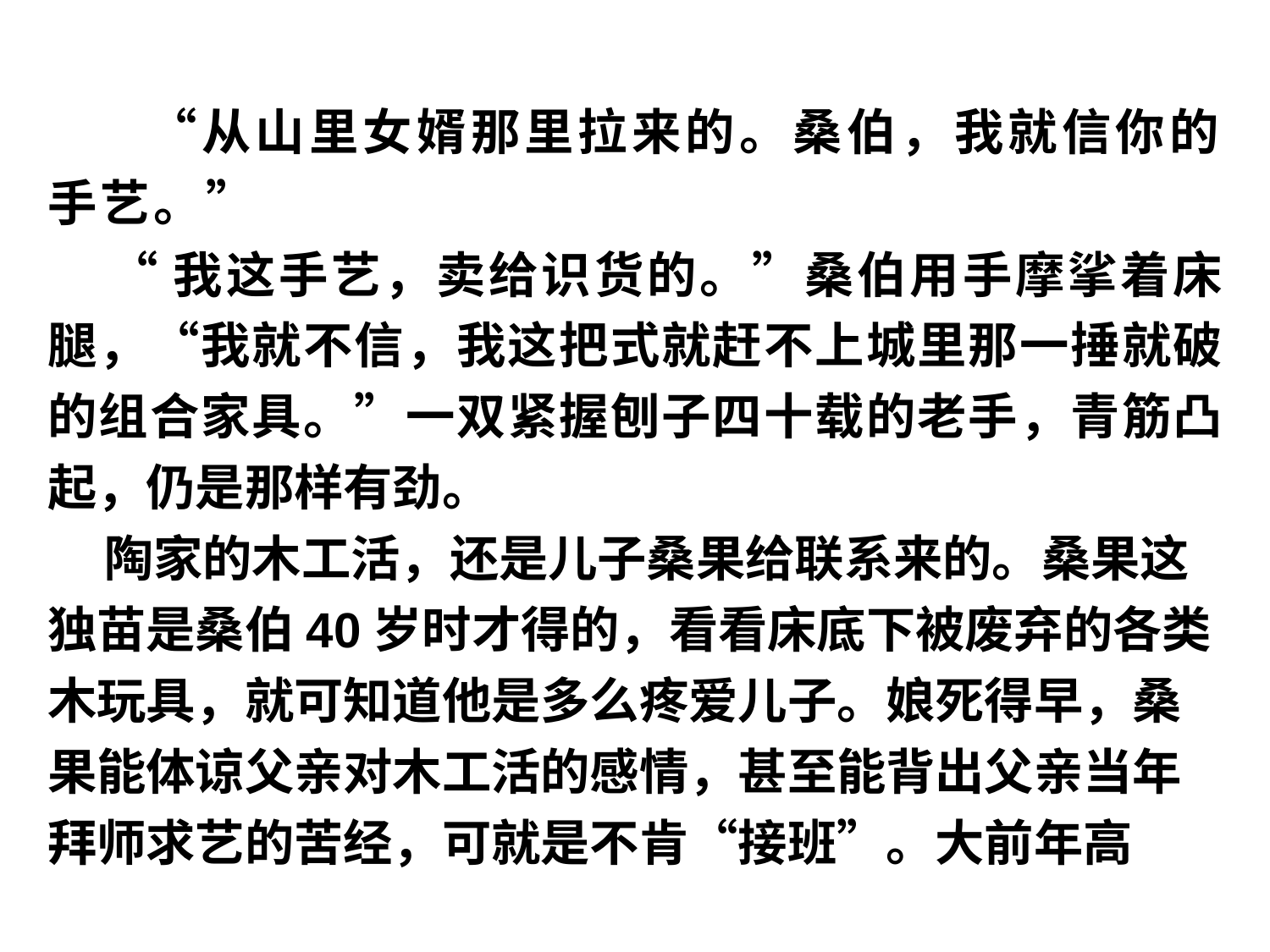

“从山里女婿那里拉来的。桑伯，我就信你的手艺。”
    “我这手艺，卖给识货的。”桑伯用手摩挲着床腿，“我就不信，我这把式就赶不上城里那一捶就破的组合家具。”一双紧握刨子四十载的老手，青筋凸起，仍是那样有劲。
    陶家的木工活，还是儿子桑果给联系来的。桑果这独苗是桑伯40岁时才得的，看看床底下被废弃的各类木玩具，就可知道他是多么疼爱儿子。娘死得早，桑果能体谅父亲对木工活的感情，甚至能背出父亲当年拜师求艺的苦经，可就是不肯“接班”。大前年高